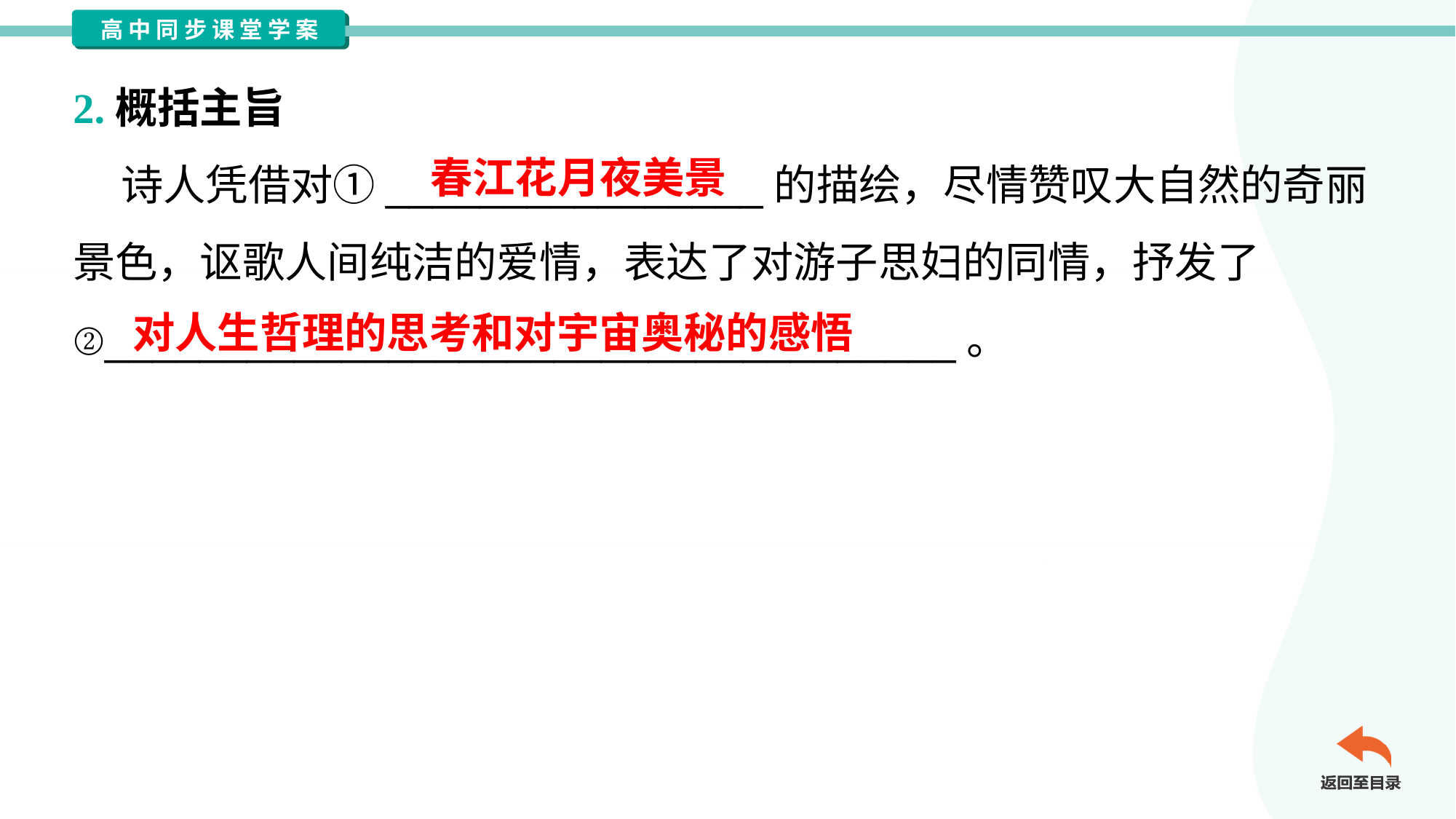

2.概括主旨
春江花月夜美景
    诗人凭借对①________________的描绘，尽情赞叹大自然的奇丽
景色，讴歌人间纯洁的爱情，表达了对游子思妇的同情，抒发了
②____________________________________。
对人生哲理的思考和对宇宙奥秘的感悟